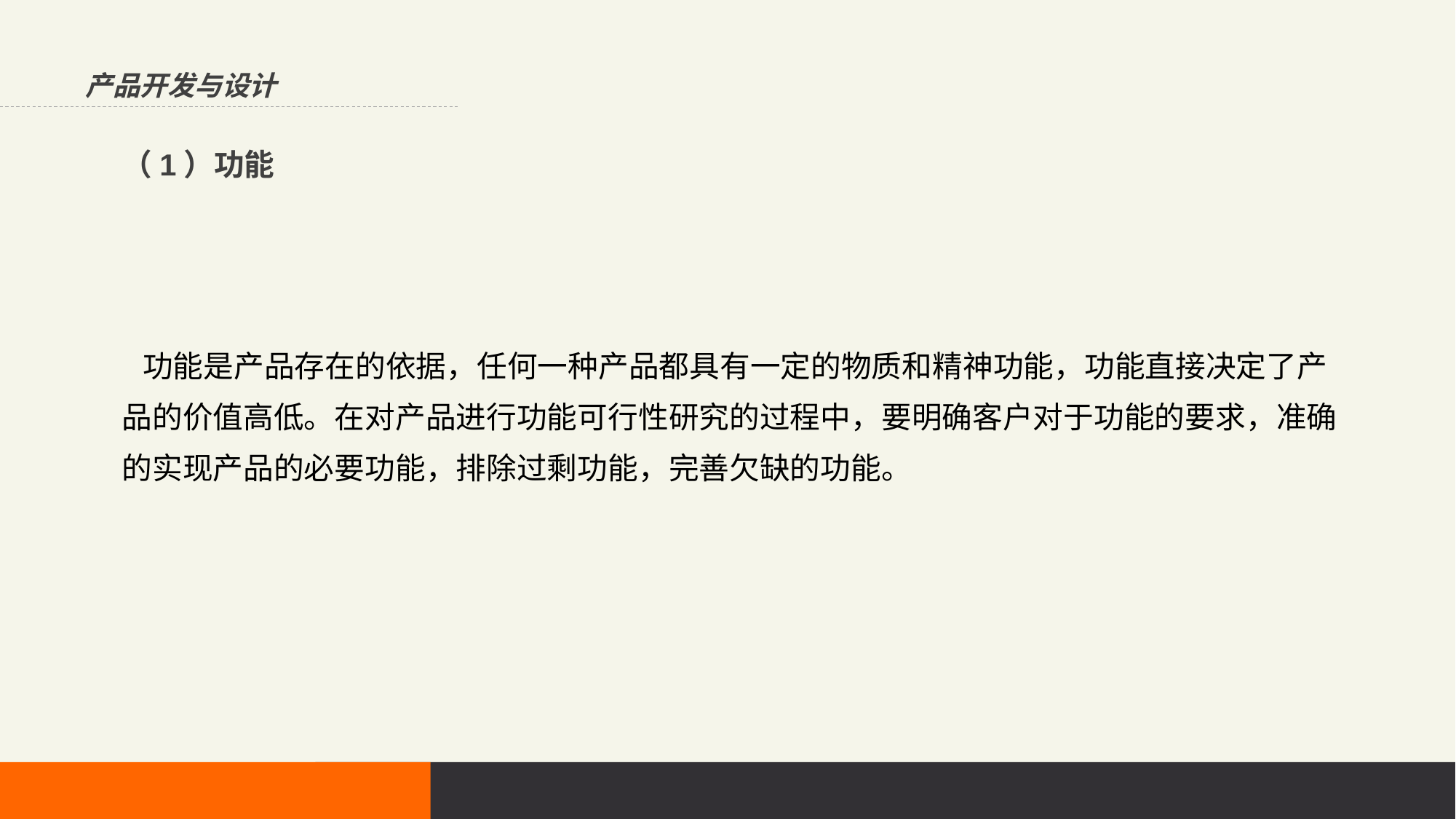

产品开发与设计
（1）功能
  功能是产品存在的依据，任何一种产品都具有一定的物质和精神功能，功能直接决定了产品的价值高低。在对产品进行功能可行性研究的过程中，要明确客户对于功能的要求，准确的实现产品的必要功能，排除过剩功能，完善欠缺的功能。